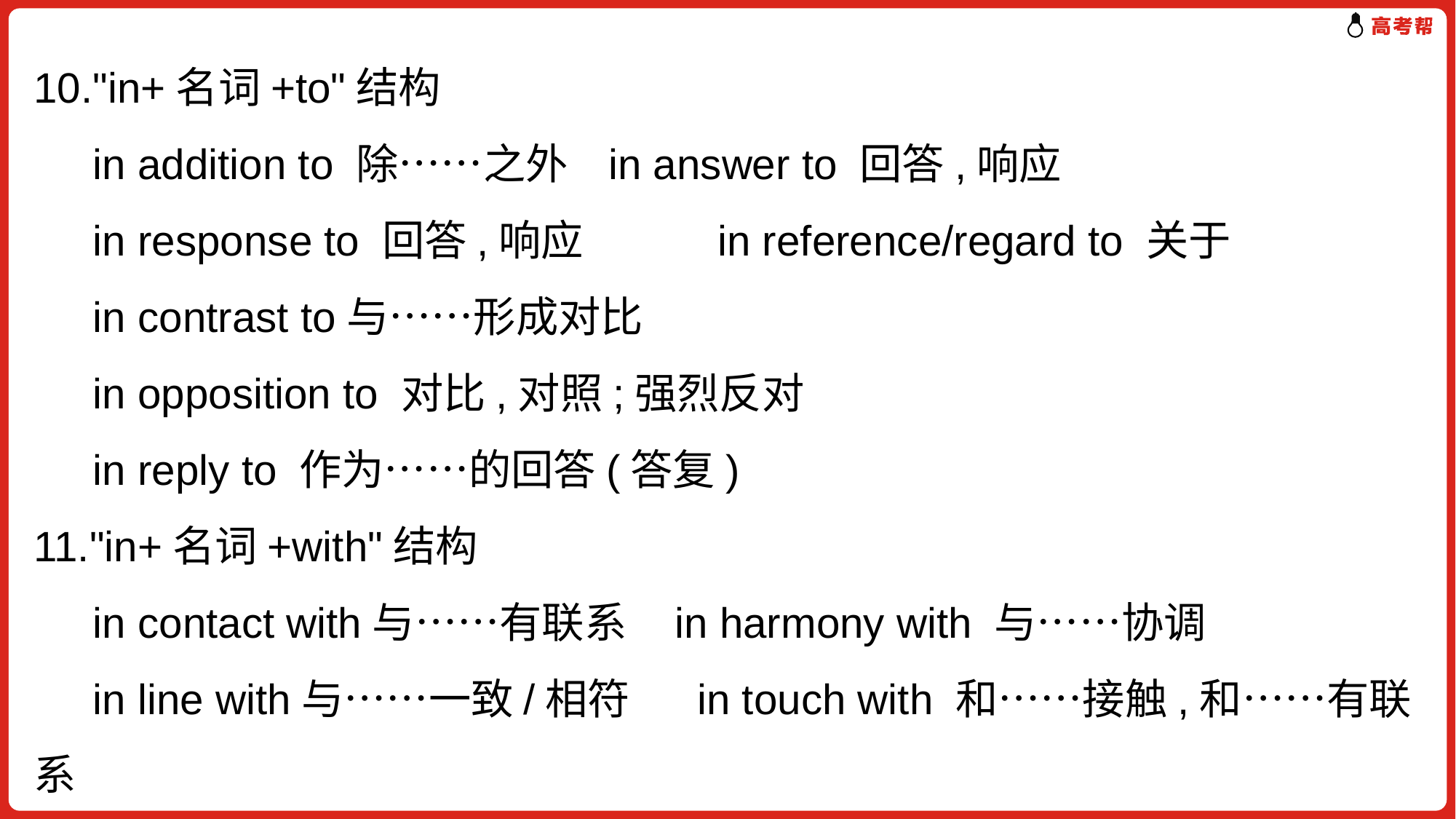

10."in+名词+to"结构
     in addition to 除……之外	  in answer to 回答,响应
     in response to 回答,响应   	  in reference/regard to 关于
     in contrast to与……形成对比
     in opposition to 对比,对照;强烈反对
     in reply to 作为……的回答(答复)
11."in+名词+with"结构
     in contact with与……有联系    in harmony with 与……协调
     in line with与……一致/相符      in touch with 和……接触,和……有联系